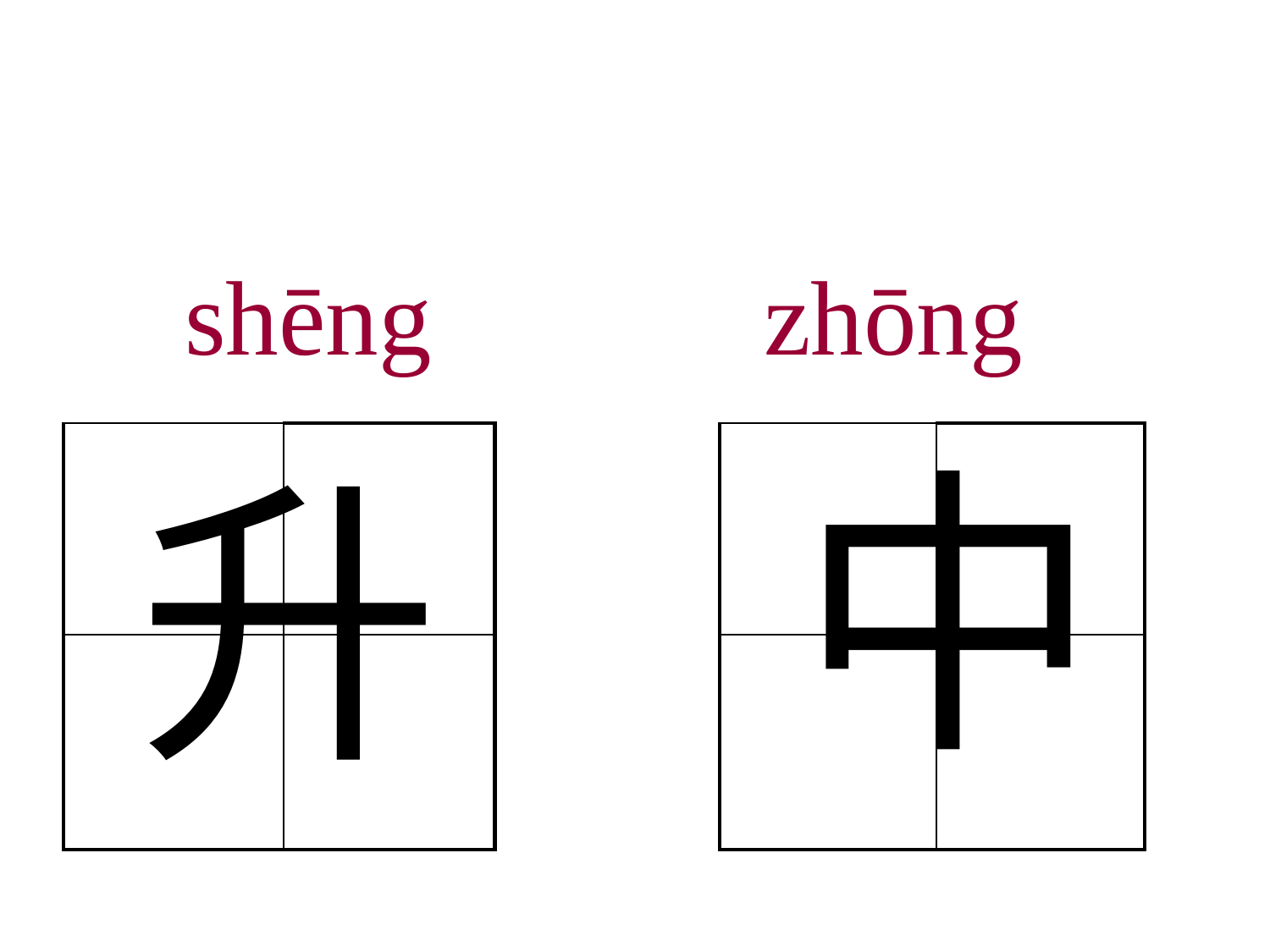

shēng
zhōng
中
|  |  |
| --- | --- |
|  |  |
|  |  |
| --- | --- |
|  |  |
升
  绿色圃中学资源网http://cz.lspjy.com